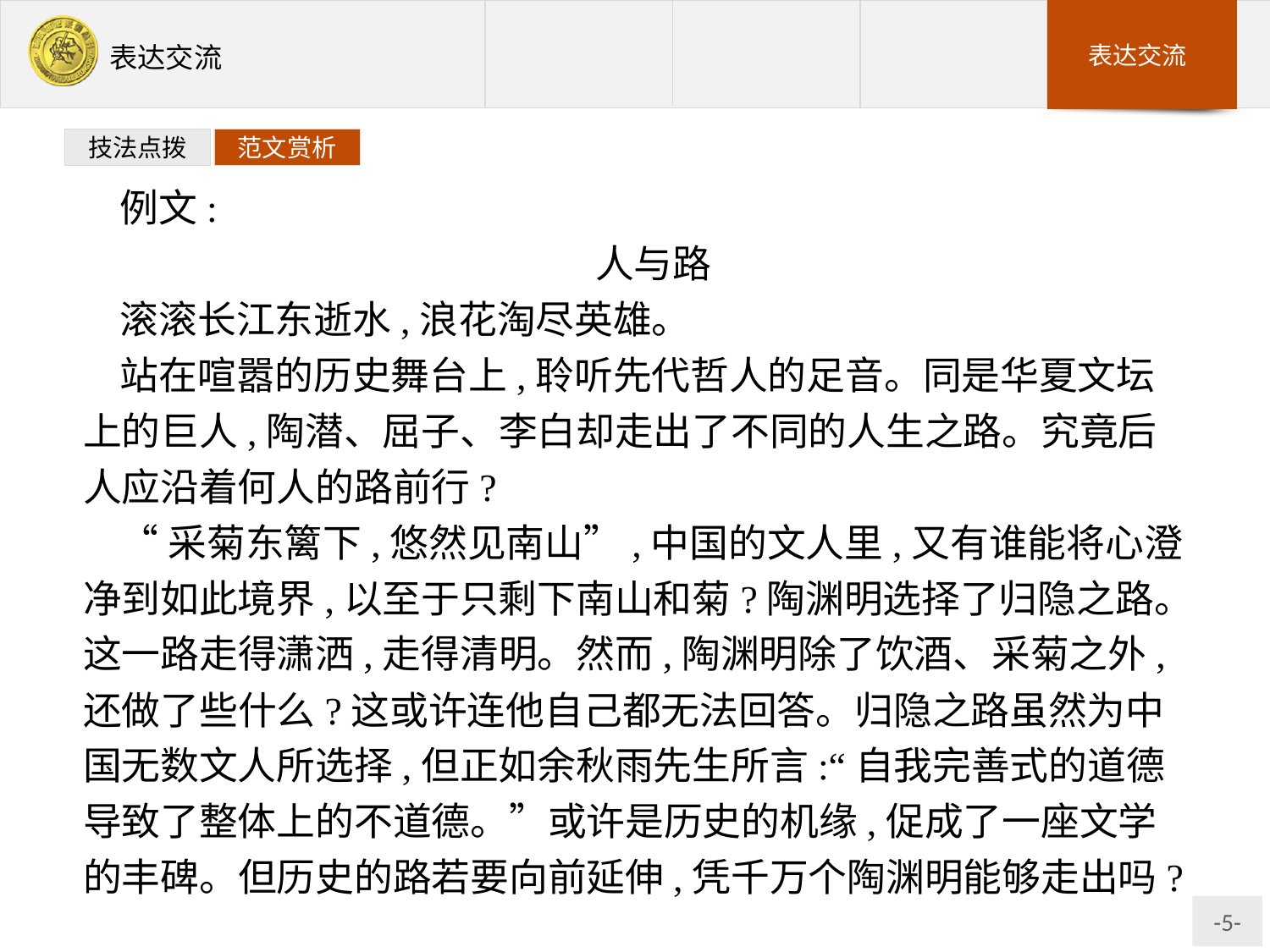

技法点拨
范文赏析
例文:
人与路
滚滚长江东逝水,浪花淘尽英雄。
站在喧嚣的历史舞台上,聆听先代哲人的足音。同是华夏文坛上的巨人,陶潜、屈子、李白却走出了不同的人生之路。究竟后人应沿着何人的路前行?
“采菊东篱下,悠然见南山”,中国的文人里,又有谁能将心澄净到如此境界,以至于只剩下南山和菊?陶渊明选择了归隐之路。这一路走得潇洒,走得清明。然而,陶渊明除了饮酒、采菊之外,还做了些什么?这或许连他自己都无法回答。归隐之路虽然为中国无数文人所选择,但正如余秋雨先生所言:“自我完善式的道德导致了整体上的不道德。”或许是历史的机缘,促成了一座文学的丰碑。但历史的路若要向前延伸,凭千万个陶渊明能够走出吗?